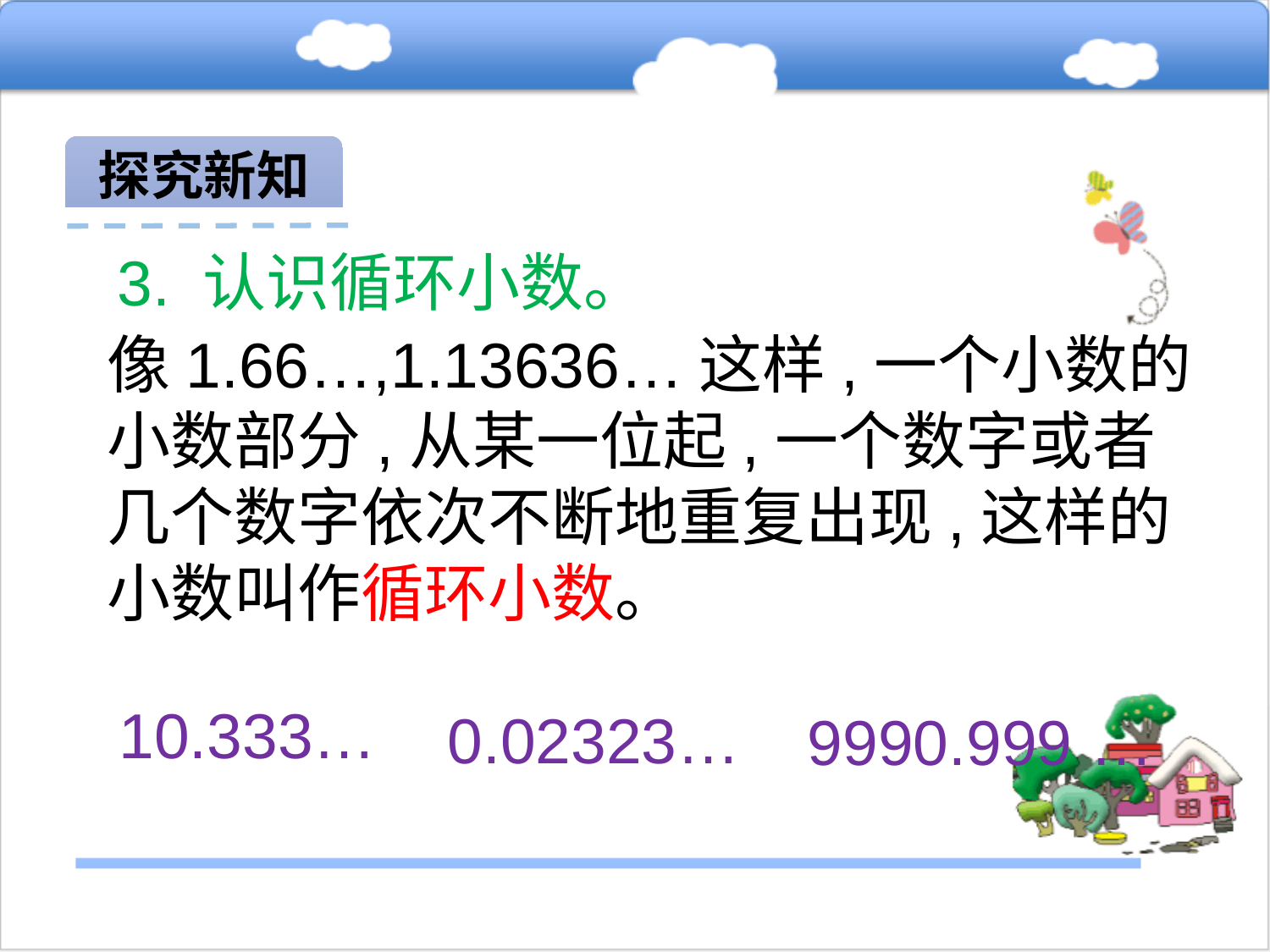

探究新知
3. 认识循环小数。
像1.66…,1.13636…这样,一个小数的小数部分,从某一位起,一个数字或者几个数字依次不断地重复出现,这样的小数叫作循环小数。
10.333…
0.02323…
9990.999 …